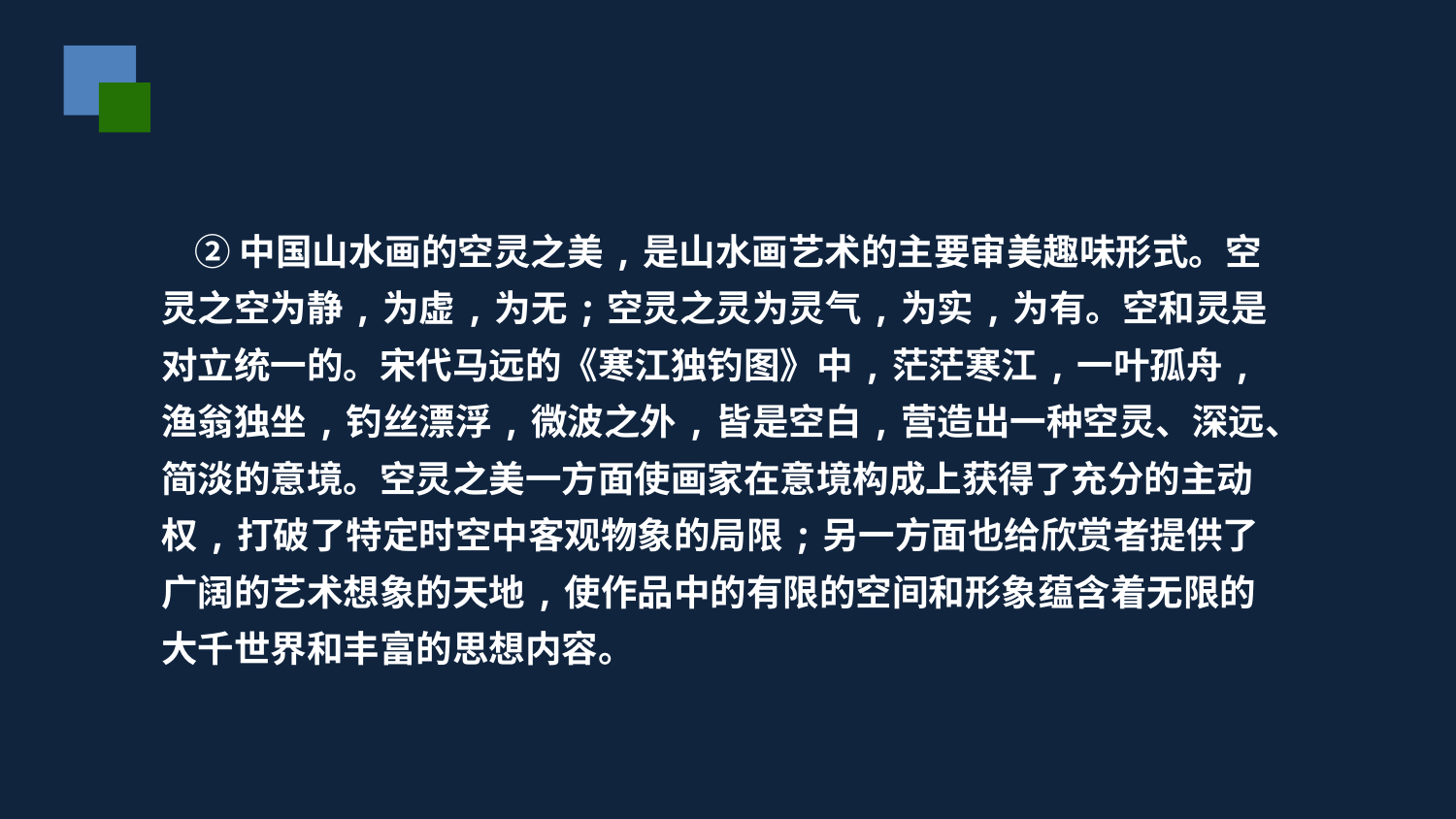

#

    ②中国山水画的空灵之美,是山水画艺术的主要审美趣味形式。空灵之空为静,为虚,为无;空灵之灵为灵气,为实,为有。空和灵是对立统一的。宋代马远的《寒江独钓图》中,茫茫寒江,一叶孤舟,渔翁独坐,钓丝漂浮,微波之外,皆是空白,营造出一种空灵、深远、简淡的意境。空灵之美一方面使画家在意境构成上获得了充分的主动权,打破了特定时空中客观物象的局限;另一方面也给欣赏者提供了广阔的艺术想象的天地,使作品中的有限的空间和形象蕴含着无限的大千世界和丰富的思想内容。